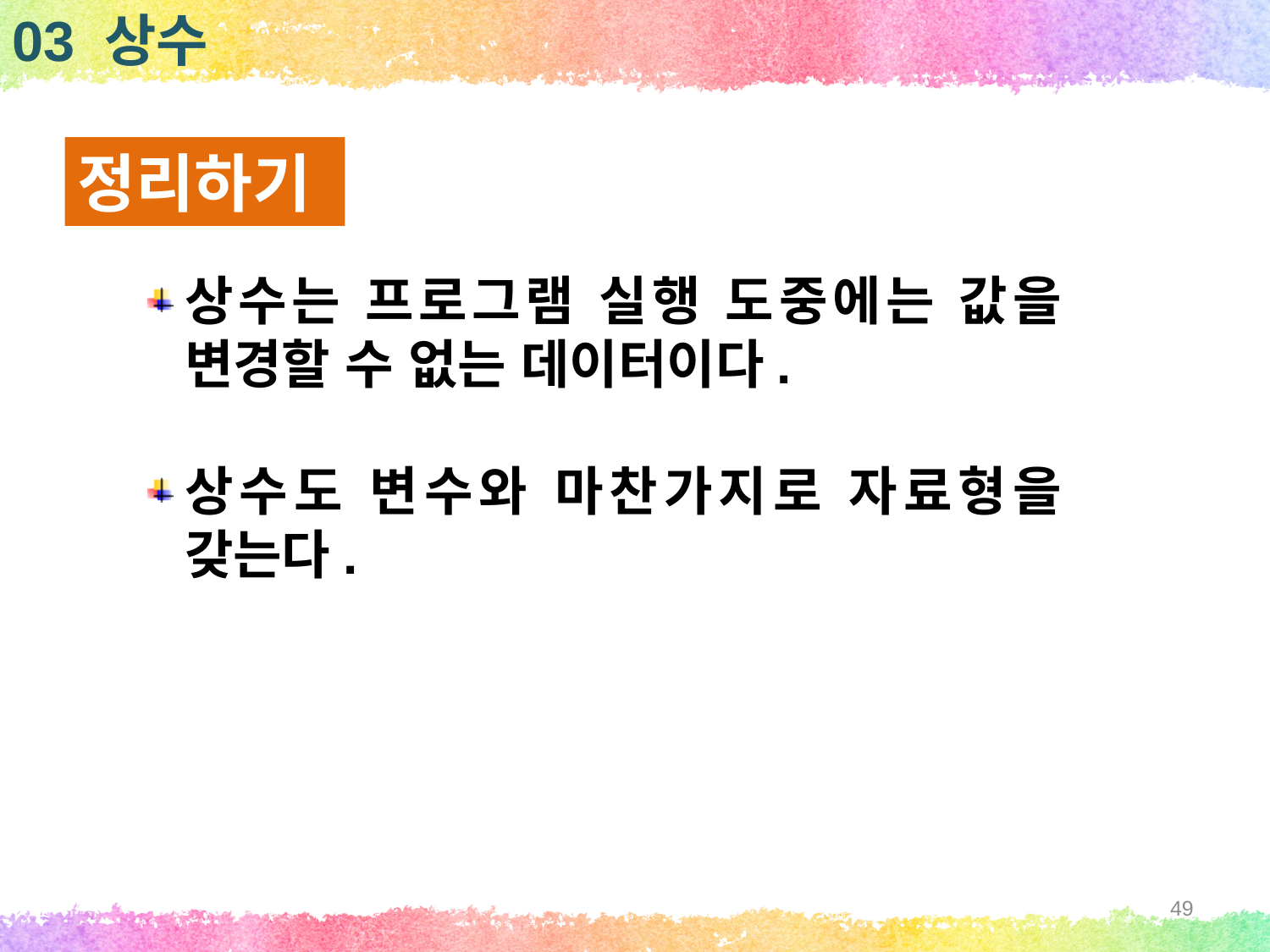

03 상수
정리하기
상수는 프로그램 실행 도중에는 값을 변경할 수 없는 데이터이다.

상수도 변수와 마찬가지로 자료형을 갖는다.
49